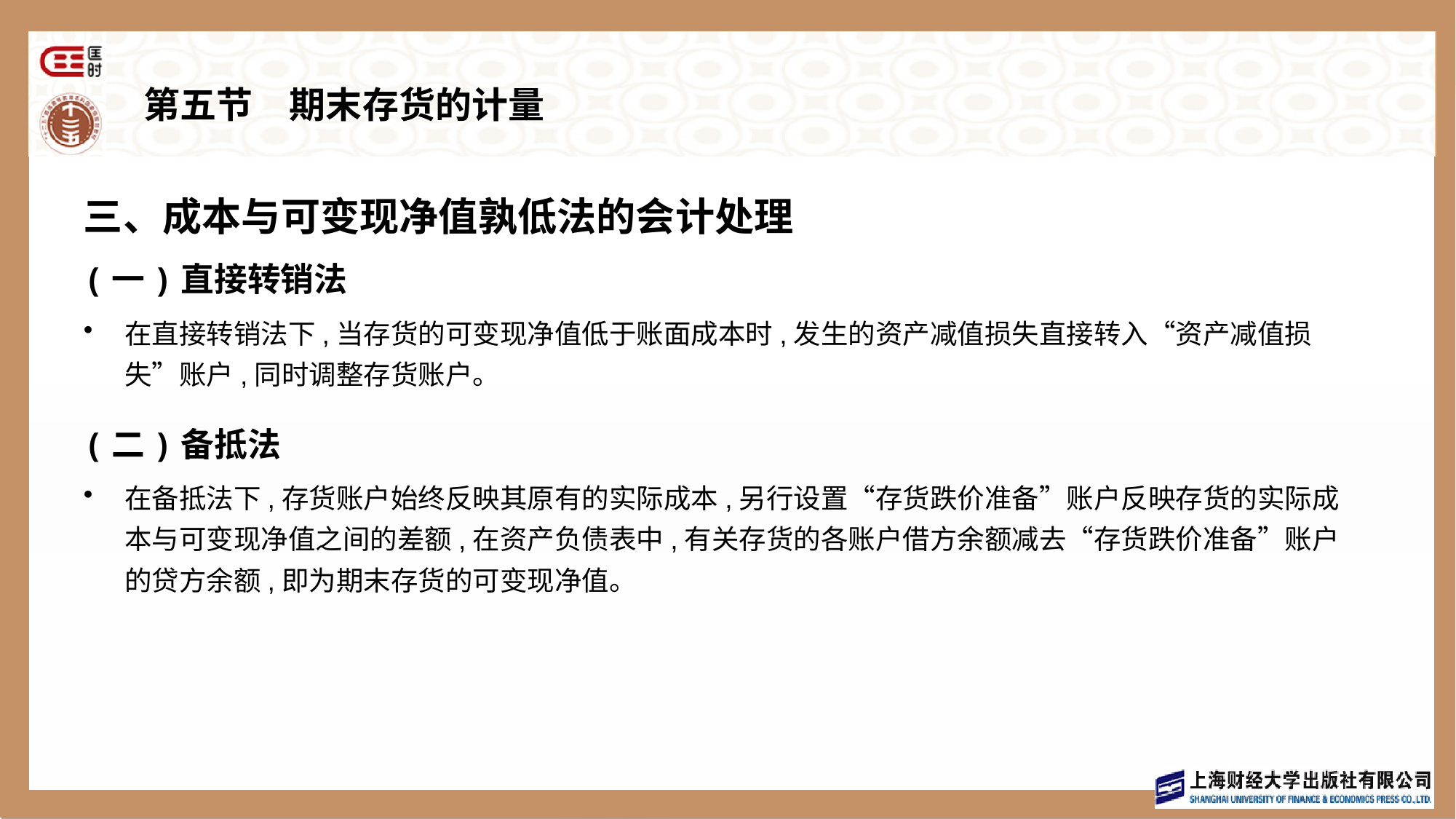

# 第五节　期末存货的计量
三、成本与可变现净值孰低法的会计处理
(一)直接转销法
在直接转销法下,当存货的可变现净值低于账面成本时,发生的资产减值损失直接转入“资产减值损失”账户,同时调整存货账户。
(二)备抵法
在备抵法下,存货账户始终反映其原有的实际成本,另行设置“存货跌价准备”账户反映存货的实际成本与可变现净值之间的差额,在资产负债表中,有关存货的各账户借方余额减去“存货跌价准备”账户的贷方余额,即为期末存货的可变现净值。